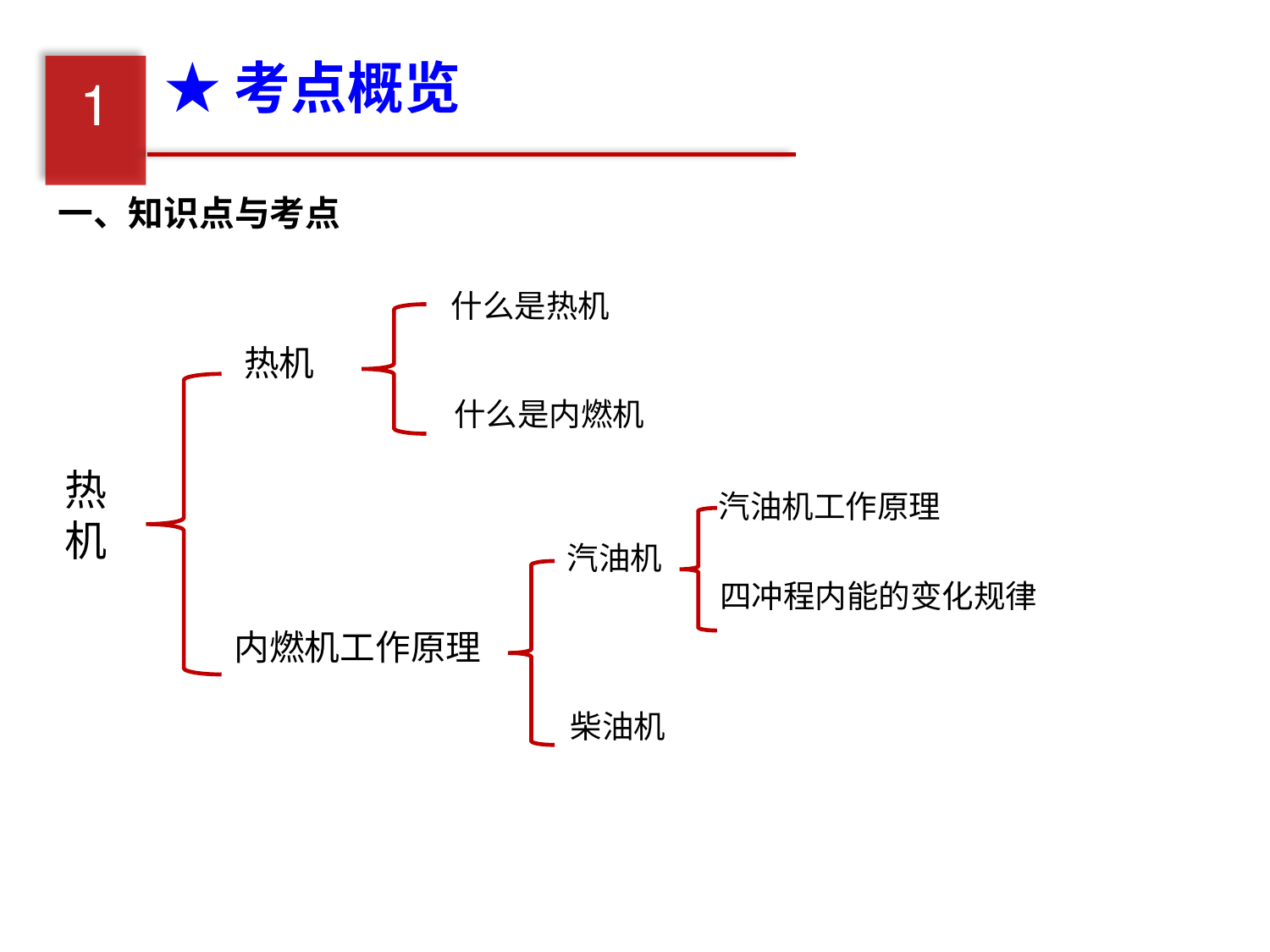

★考点概览

1
一、知识点与考点
什么是热机

热机

什么是内燃机
热机
汽油机工作原理

汽油机

四冲程内能的变化规律
内燃机工作原理
柴油机